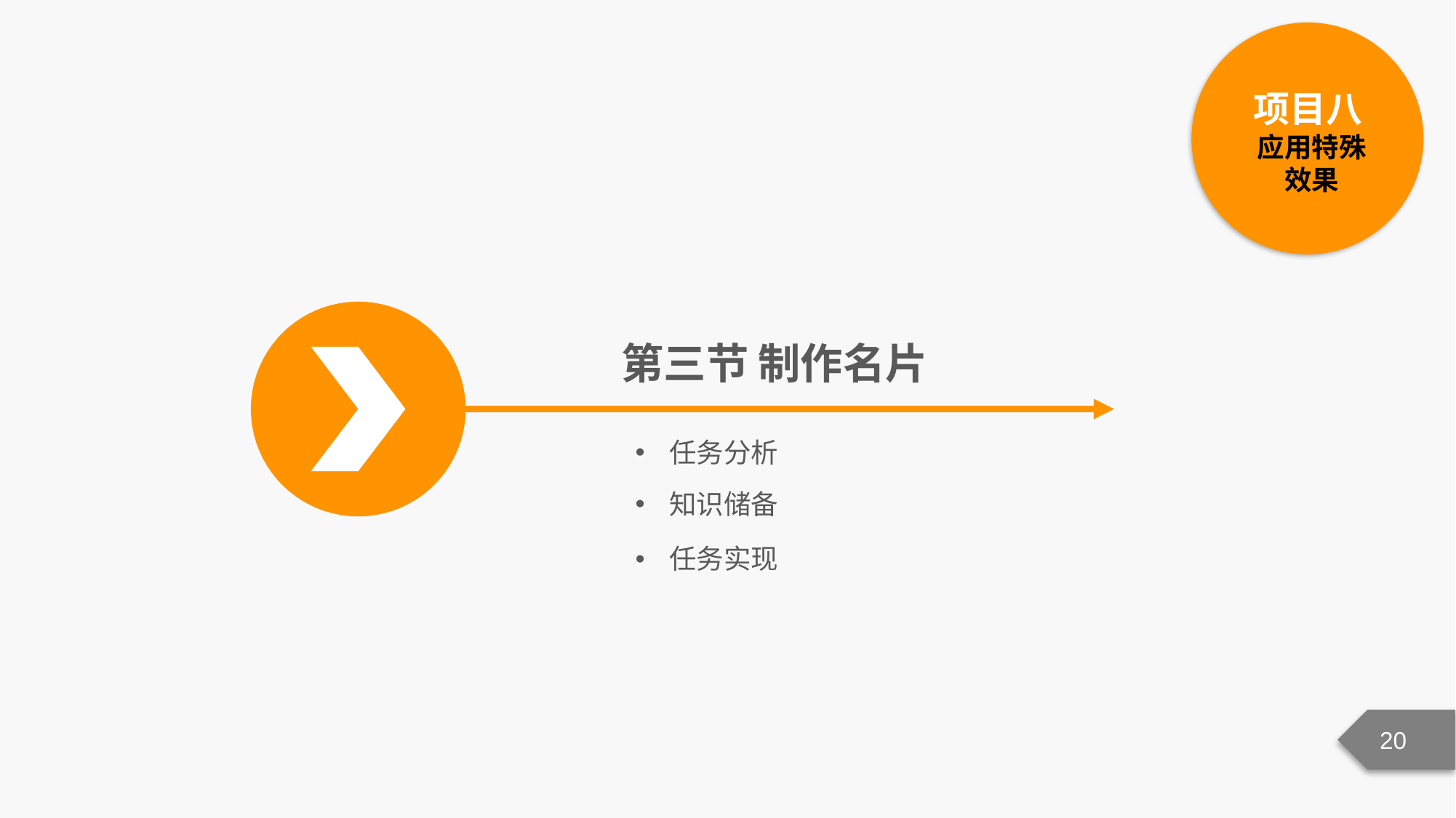

项目八
应用特殊
效果

第三节 制作名片

任务分析
知识储备
任务实现